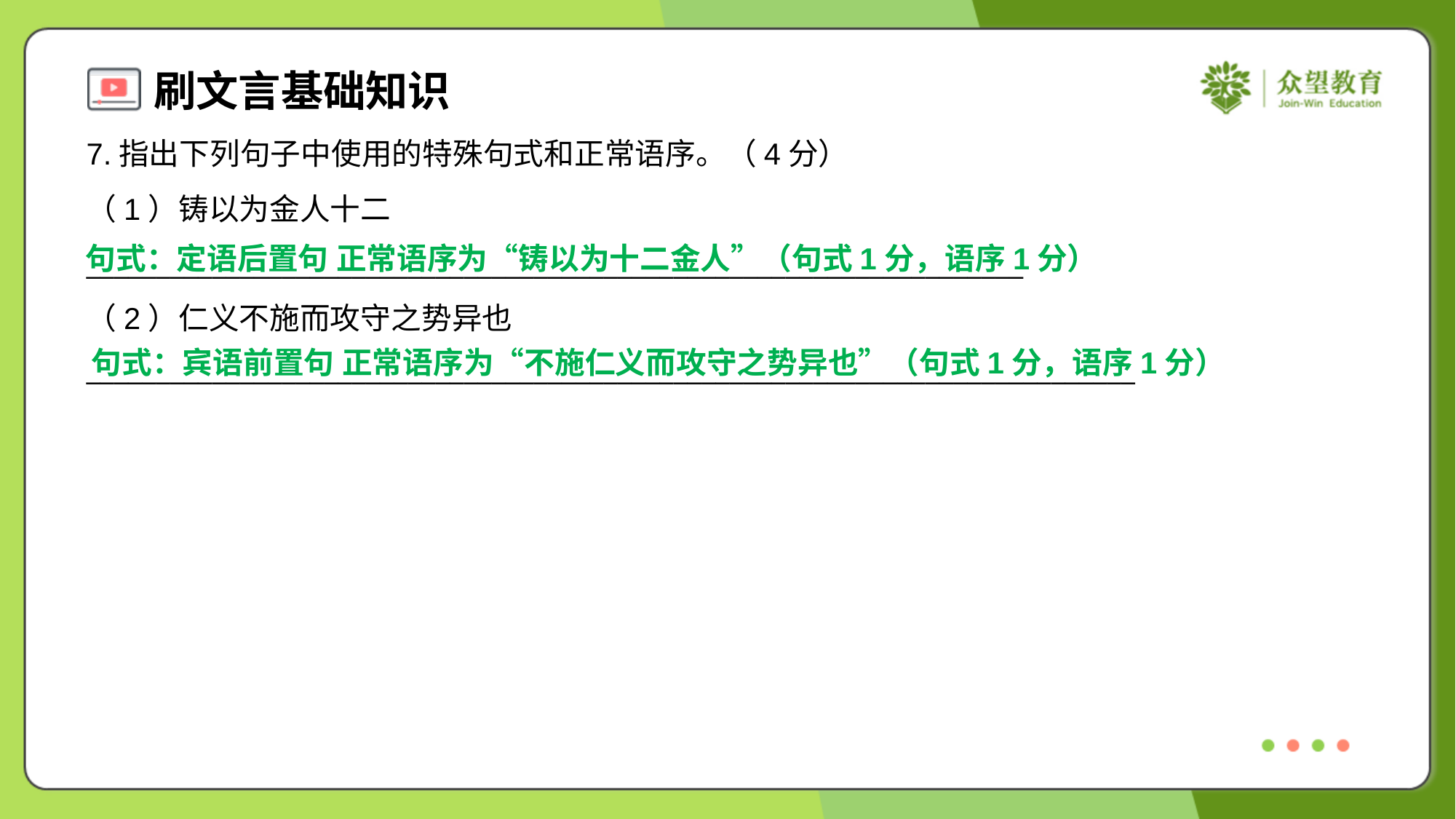

7.指出下列句子中使用的特殊句式和正常语序。（4分）
（1）铸以为金人十二
___________________________________________________________________
（2）仁义不施而攻守之势异也
___________________________________________________________________________
句式：定语后置句 正常语序为“铸以为十二金人”（句式1分，语序1分）
句式：宾语前置句 正常语序为“不施仁义而攻守之势异也”（句式1分，语序1分）